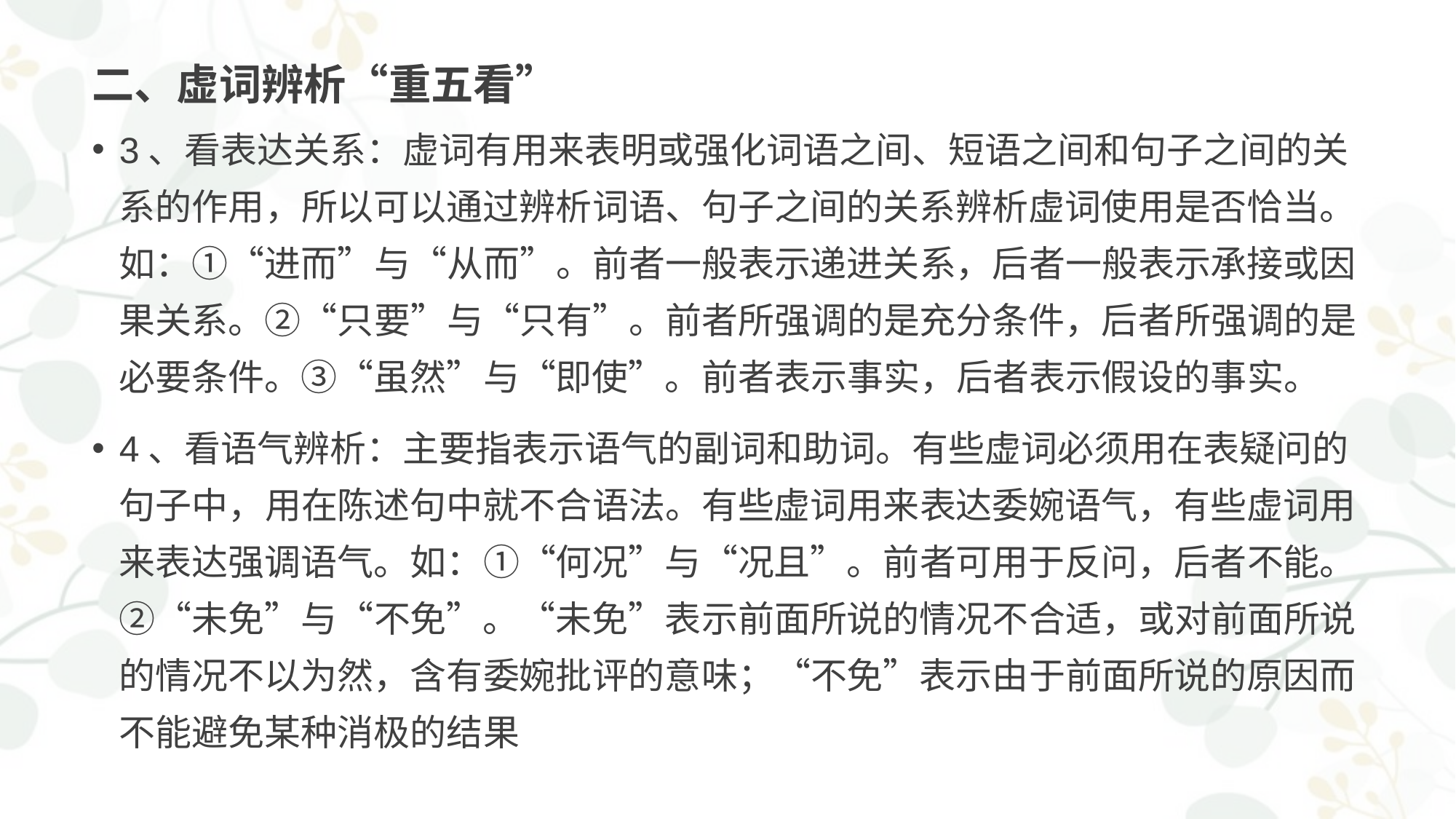

# 二、虚词辨析“重五看”
3、看表达关系：虚词有用来表明或强化词语之间、短语之间和句子之间的关系的作用，所以可以通过辨析词语、句子之间的关系辨析虚词使用是否恰当。如：①“进而”与“从而”。前者一般表示递进关系，后者一般表示承接或因果关系。②“只要”与“只有”。前者所强调的是充分条件，后者所强调的是必要条件。③“虽然”与“即使”。前者表示事实，后者表示假设的事实。
4、看语气辨析：主要指表示语气的副词和助词。有些虚词必须用在表疑问的句子中，用在陈述句中就不合语法。有些虚词用来表达委婉语气，有些虚词用来表达强调语气。如：①“何况”与“况且”。前者可用于反问，后者不能。②“未免”与“不免”。“未免”表示前面所说的情况不合适，或对前面所说的情况不以为然，含有委婉批评的意味；“不免”表示由于前面所说的原因而不能避免某种消极的结果